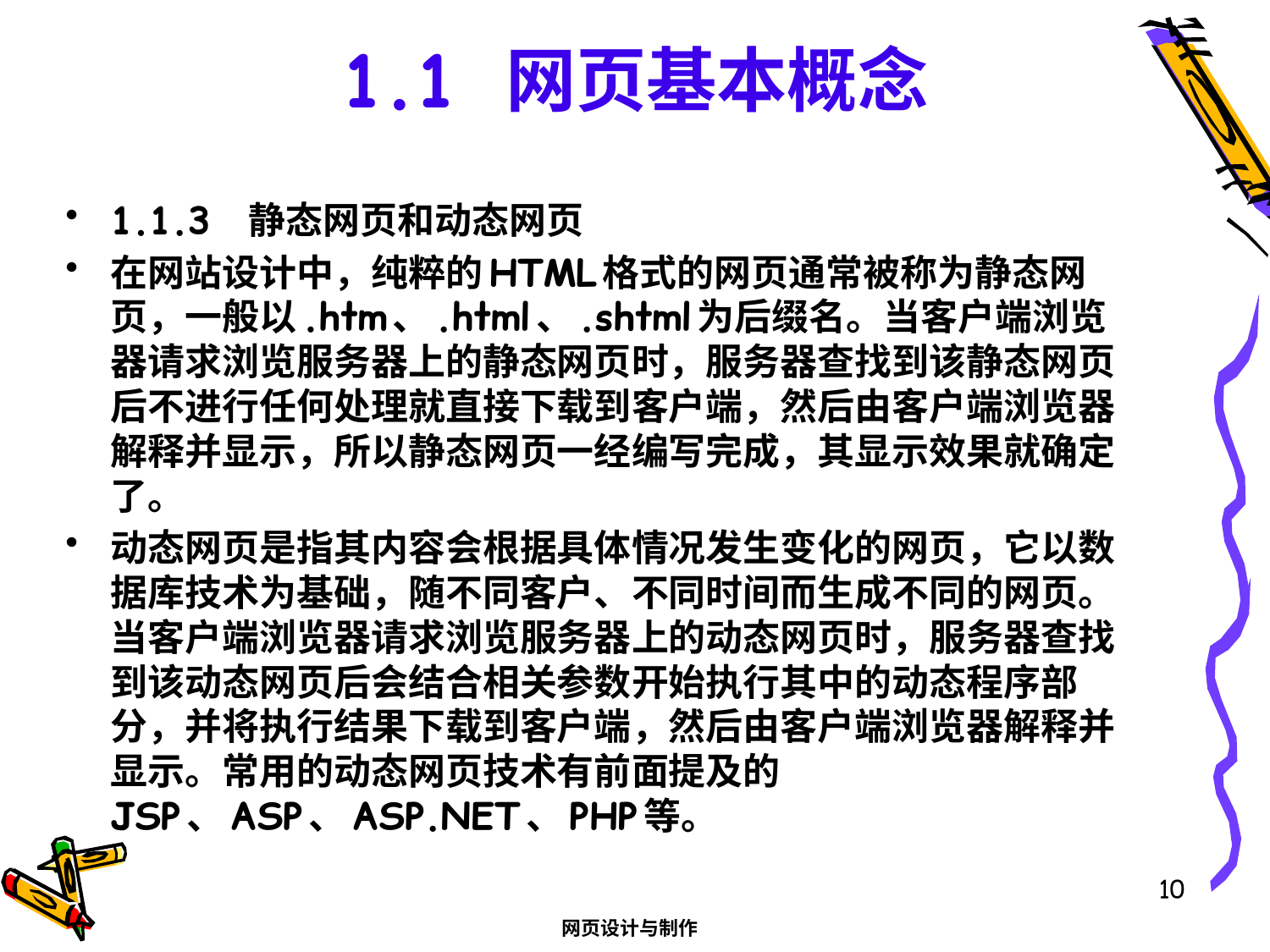

# 1.1 网页基本概念
1.1.3  静态网页和动态网页
在网站设计中，纯粹的HTML格式的网页通常被称为静态网页，一般以.htm、.html、.shtml为后缀名。当客户端浏览器请求浏览服务器上的静态网页时，服务器查找到该静态网页后不进行任何处理就直接下载到客户端，然后由客户端浏览器解释并显示，所以静态网页一经编写完成，其显示效果就确定了。
动态网页是指其内容会根据具体情况发生变化的网页，它以数据库技术为基础，随不同客户、不同时间而生成不同的网页。当客户端浏览器请求浏览服务器上的动态网页时，服务器查找到该动态网页后会结合相关参数开始执行其中的动态程序部分，并将执行结果下载到客户端，然后由客户端浏览器解释并显示。常用的动态网页技术有前面提及的JSP、ASP、ASP.NET、PHP等。
10
网页设计与制作